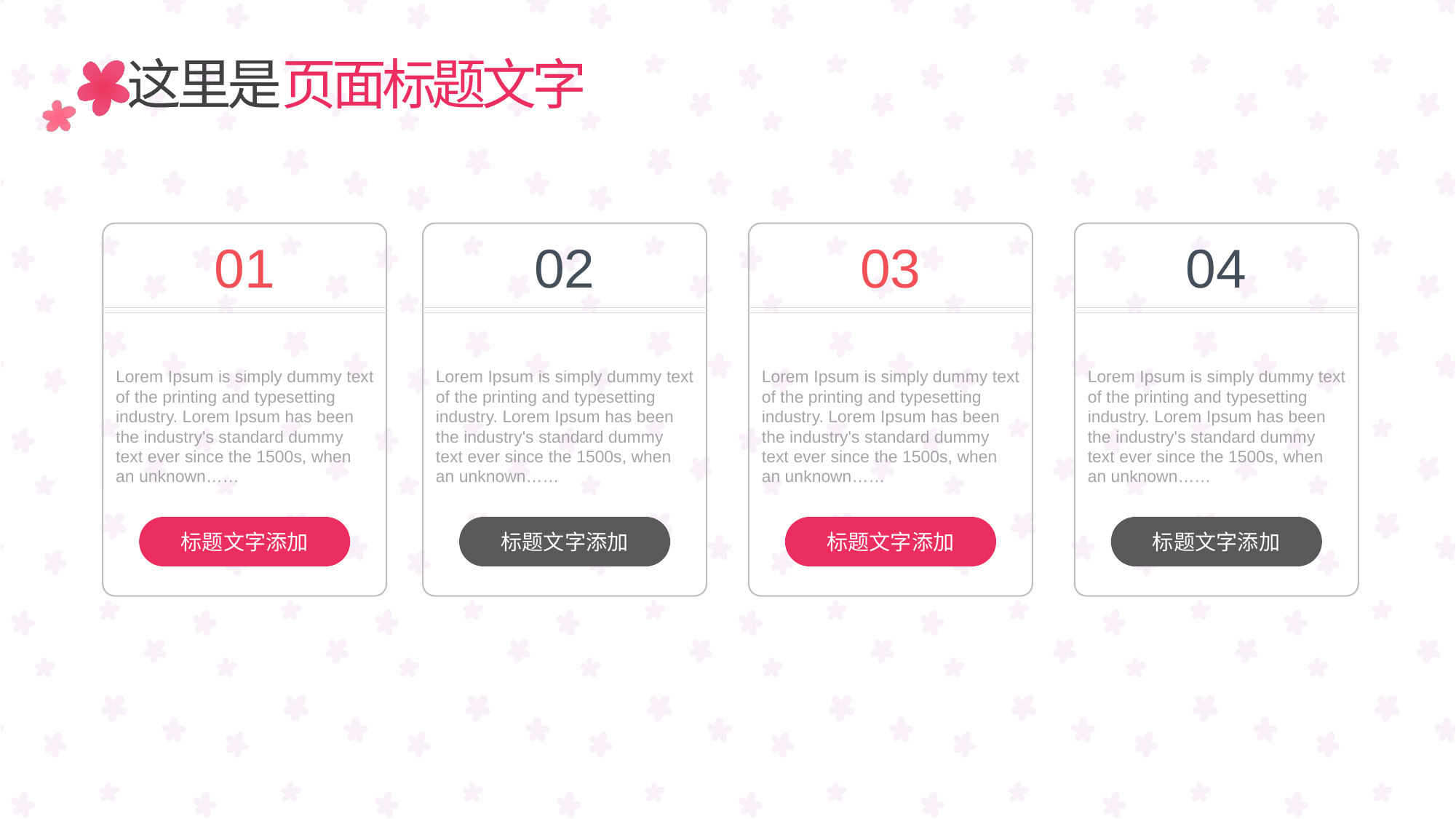

这里是页面标题文字

标题文字添加
01
Lorem Ipsum is simply dummy text of the printing and typesetting industry. Lorem Ipsum has been the industry's standard dummy text ever since the 1500s, when an unknown……

标题文字添加
02
Lorem Ipsum is simply dummy text of the printing and typesetting industry. Lorem Ipsum has been the industry's standard dummy text ever since the 1500s, when an unknown……

标题文字添加
03
Lorem Ipsum is simply dummy text of the printing and typesetting industry. Lorem Ipsum has been the industry's standard dummy text ever since the 1500s, when an unknown……

标题文字添加
04
Lorem Ipsum is simply dummy text of the printing and typesetting industry. Lorem Ipsum has been the industry's standard dummy text ever since the 1500s, when an unknown……